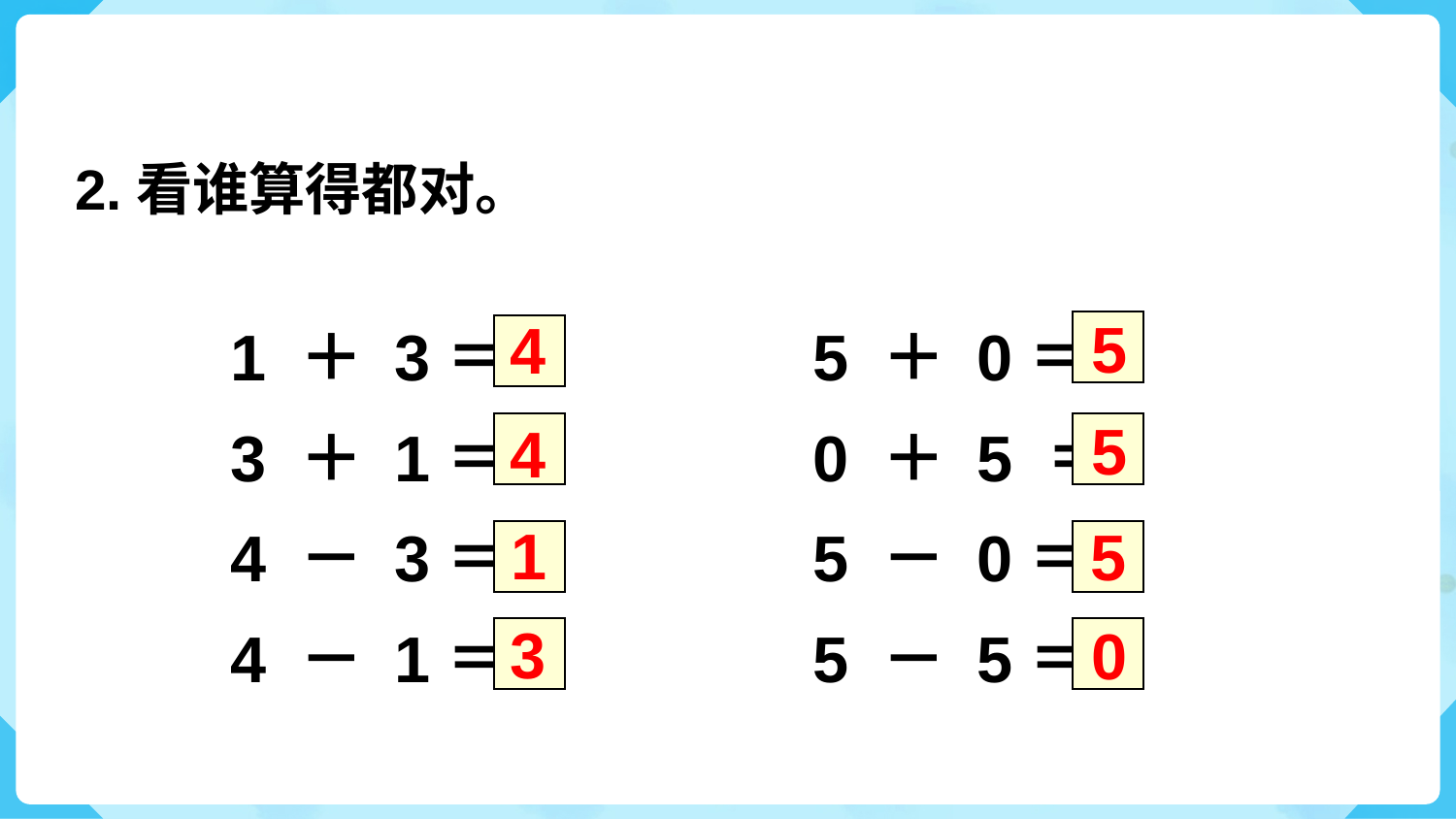

2.看谁算得都对。
1 ＋ 3＝			5 ＋ 0＝
3 ＋ 1＝ 		0 ＋ 5 ＝
4 － 3＝ 		5 － 0＝
4 － 1＝ 		5 － 5＝

5
4
5
4
1
5
3
0